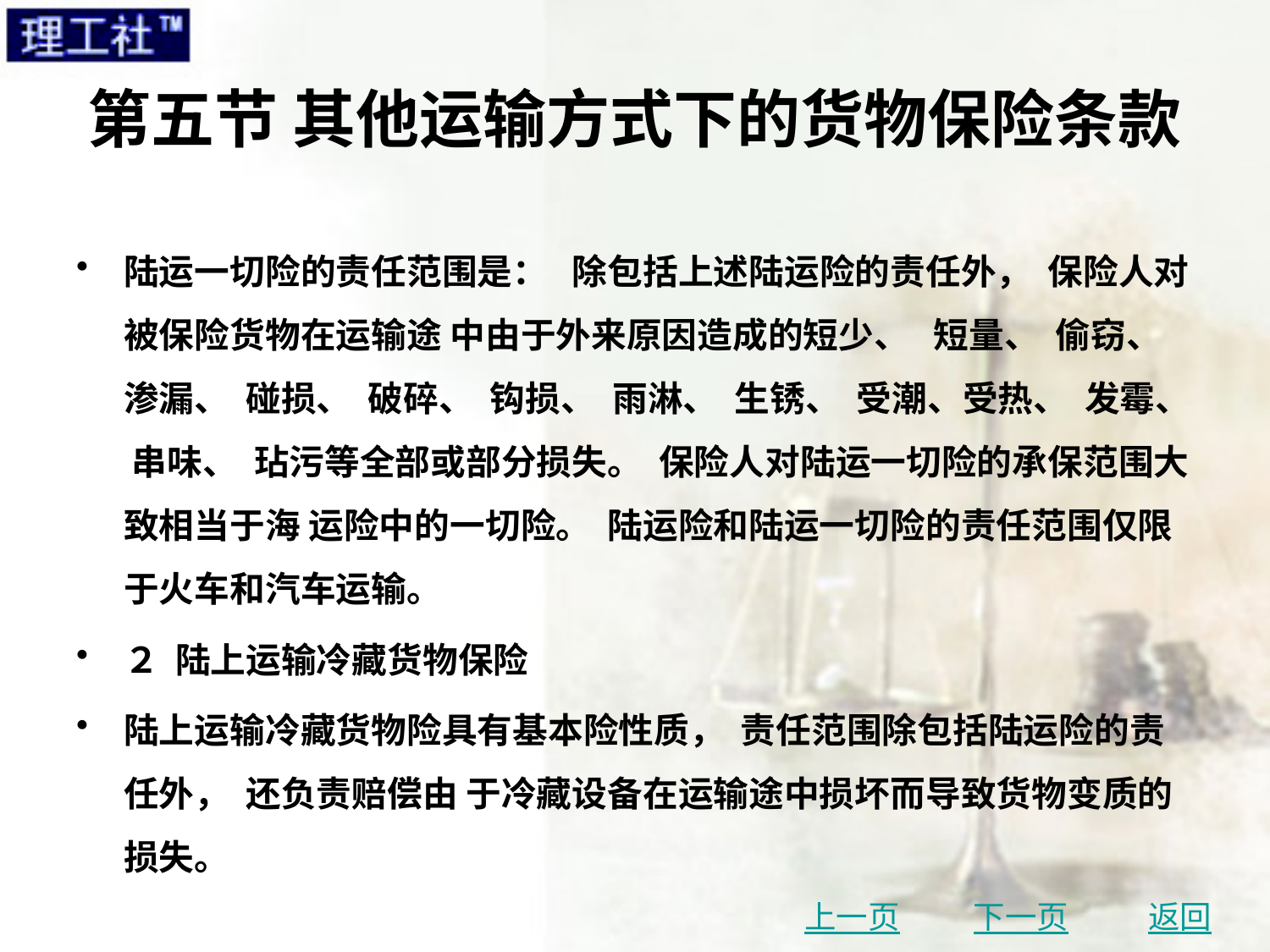

# 第五节 其他运输方式下的货物保险条款
陆运一切险的责任范围是：   除包括上述陆运险的责任外，  保险人对被保险货物在运输途 中由于外来原因造成的短少、   短量、  偷窃、  渗漏、  碰损、  破碎、  钩损、  雨淋、  生锈、  受潮、受热、  发霉、  串味、  玷污等全部或部分损失。  保险人对陆运一切险的承保范围大致相当于海 运险中的一切险。  陆运险和陆运一切险的责任范围仅限于火车和汽车运输。
２  陆上运输冷藏货物保险
陆上运输冷藏货物险具有基本险性质，  责任范围除包括陆运险的责任外，  还负责赔偿由 于冷藏设备在运输途中损坏而导致货物变质的损失。

上一页
下一页
返回